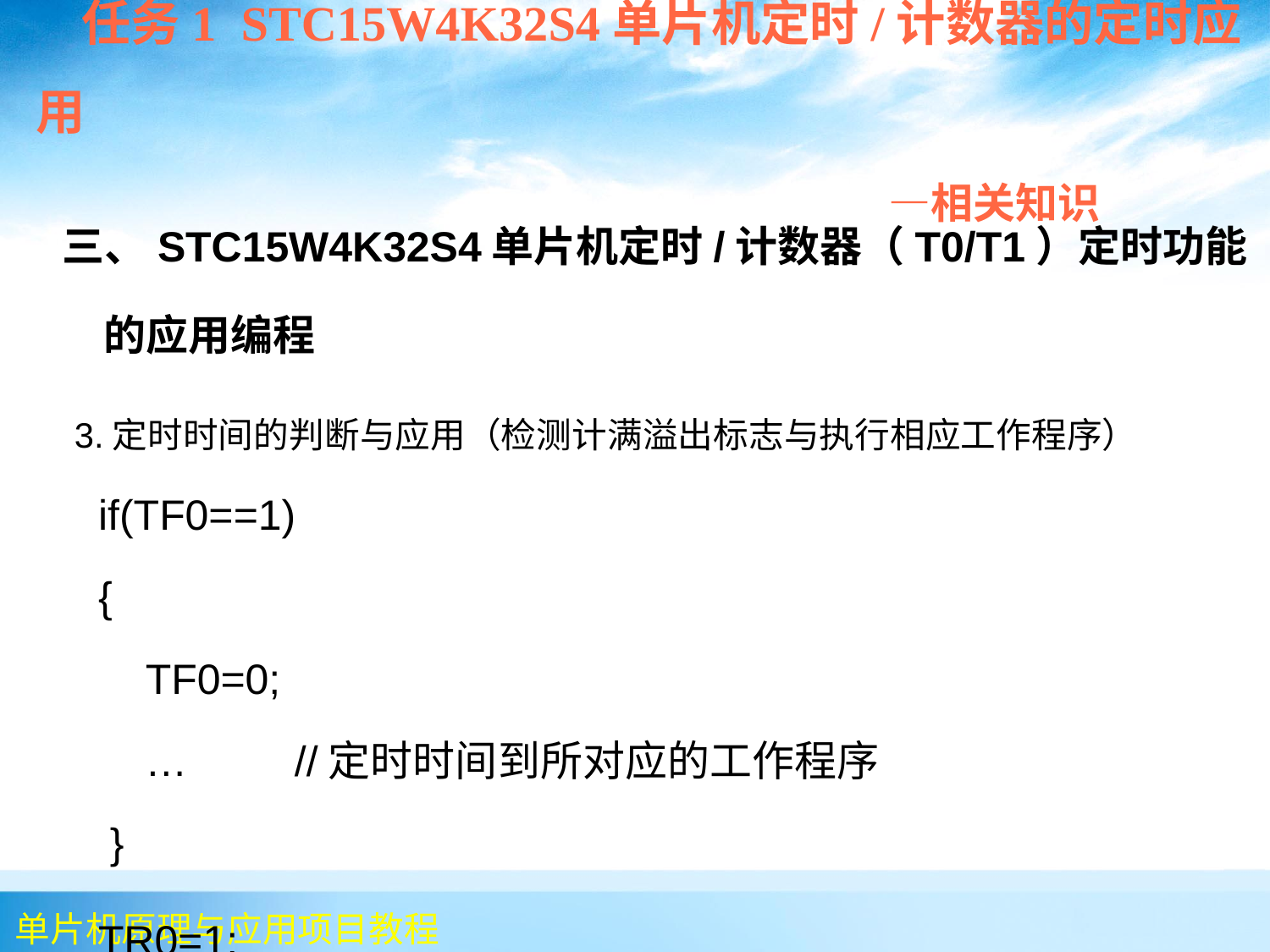

任务1  STC15W4K32S4单片机定时/计数器的定时应用
                                                                            —相关知识
三、STC15W4K32S4单片机定时/计数器（T0/T1）定时功能的应用编程
 3.定时时间的判断与应用（检测计满溢出标志与执行相应工作程序）
   if(TF0==1)
   {
       TF0=0;
       …         //定时时间到所对应的工作程序
    }
   TR0=1;